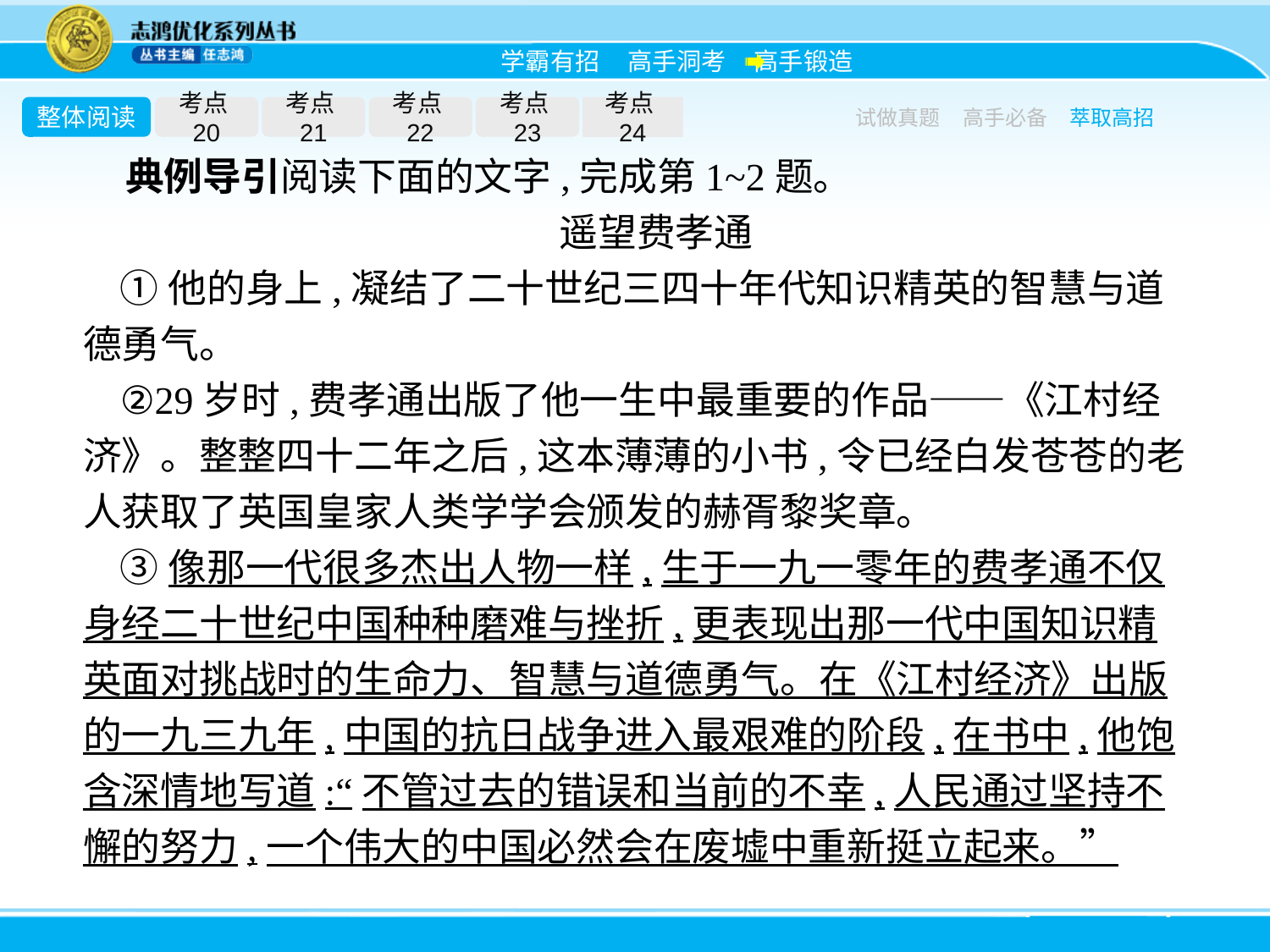

整体阅读
考点20
考点21
考点22
考点23
考点24
试做真题
高手必备
萃取高招
典例导引阅读下面的文字,完成第1~2题。
遥望费孝通
①他的身上,凝结了二十世纪三四十年代知识精英的智慧与道德勇气。
②29岁时,费孝通出版了他一生中最重要的作品——《江村经济》。整整四十二年之后,这本薄薄的小书,令已经白发苍苍的老人获取了英国皇家人类学学会颁发的赫胥黎奖章。
③像那一代很多杰出人物一样,生于一九一零年的费孝通不仅身经二十世纪中国种种磨难与挫折,更表现出那一代中国知识精英面对挑战时的生命力、智慧与道德勇气。在《江村经济》出版的一九三九年,中国的抗日战争进入最艰难的阶段,在书中,他饱含深情地写道:“不管过去的错误和当前的不幸,人民通过坚持不懈的努力,一个伟大的中国必然会在废墟中重新挺立起来。”